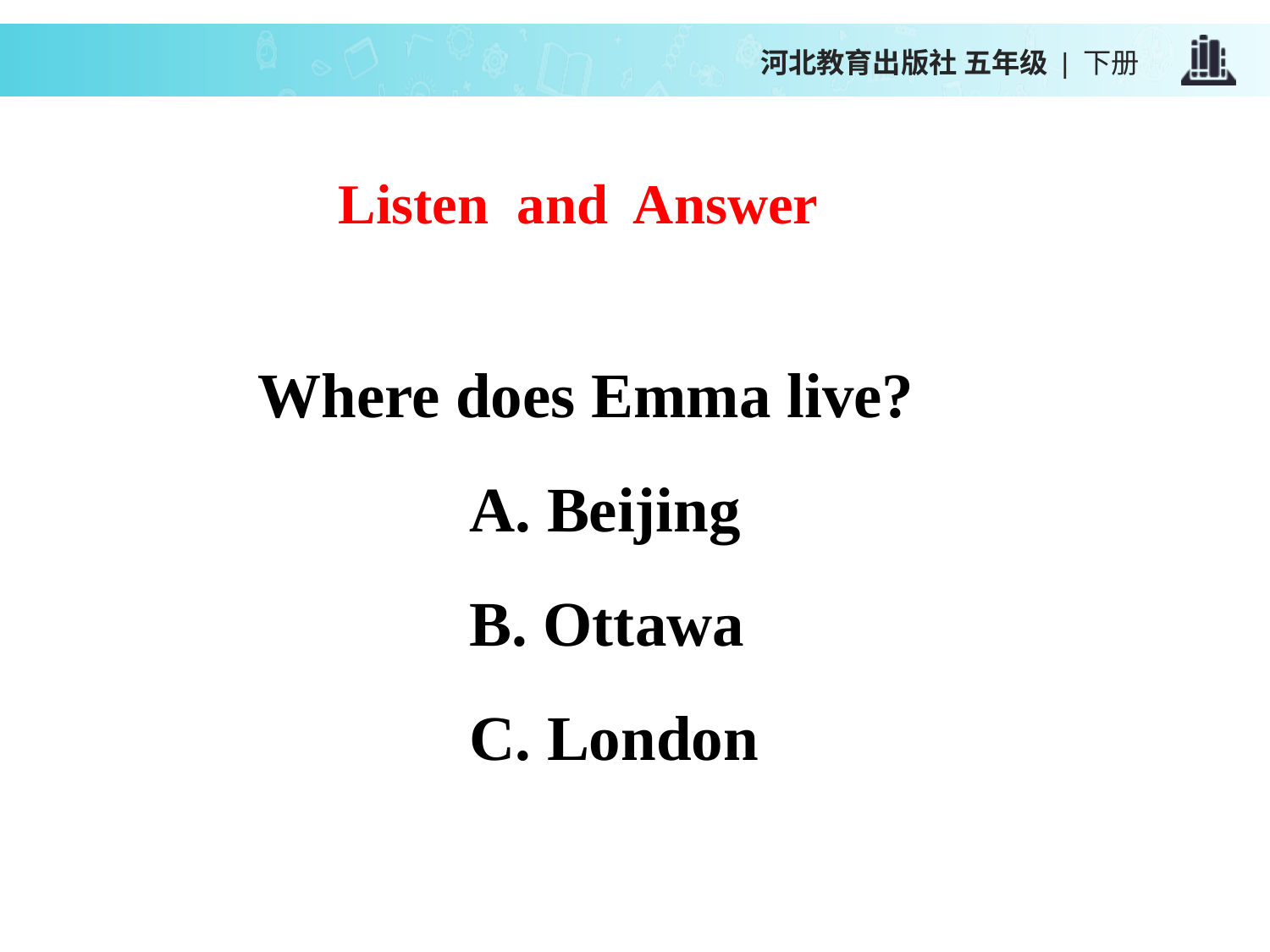

河北教育出版社 五年级 | 下册

Listen  and  Answer
Where does Emma live?
        A. Beijing
        B. Ottawa
        C. London